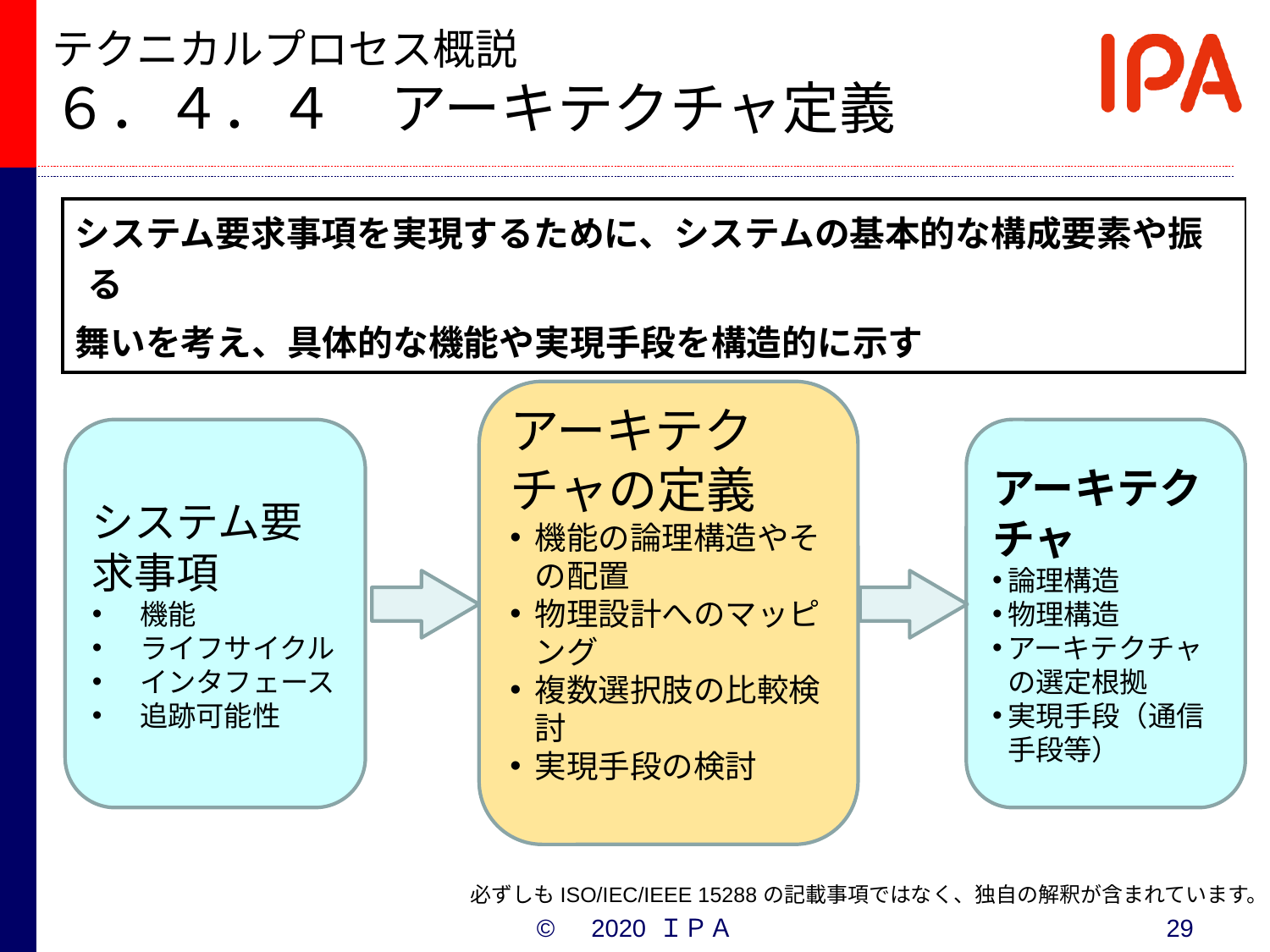

# テクニカルプロセス概説 ６．４．４　アーキテクチャ定義

| システム要求事項を実現するために、システムの基本的な構成要素や振る 舞いを考え、具体的な機能や実現手段を構造的に示す |
| --- |
アーキテクチャの定義
機能の論理構造やその配置
物理設計へのマッピング
複数選択肢の比較検討
実現手段の検討

システム要求事項
機能
ライフサイクル
インタフェース
追跡可能性
アーキテクチャ
論理構造
物理構造
アーキテクチャの選定根拠
実現手段（通信手段等）

必ずしもISO/IEC/IEEE 15288の記載事項ではなく、独自の解釈が含まれています。
©　2020 ＩＰＡ
29